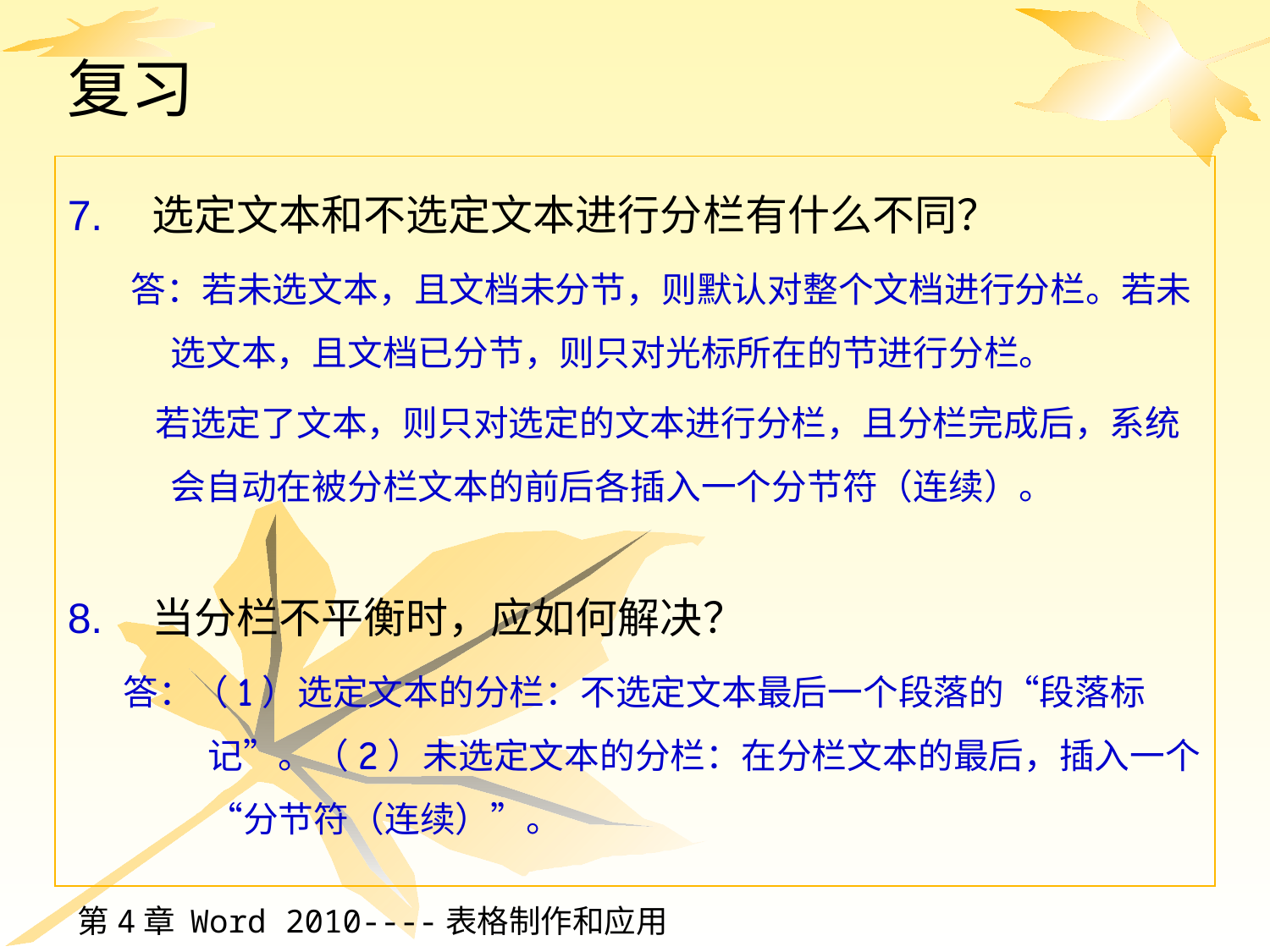

# 复习
选定文本和不选定文本进行分栏有什么不同？
答：若未选文本，且文档未分节，则默认对整个文档进行分栏。若未选文本，且文档已分节，则只对光标所在的节进行分栏。
  若选定了文本，则只对选定的文本进行分栏，且分栏完成后，系统会自动在被分栏文本的前后各插入一个分节符（连续）。

当分栏不平衡时，应如何解决？
答：（1）选定文本的分栏：不选定文本最后一个段落的“段落标记”。（2）未选定文本的分栏：在分栏文本的最后，插入一个“分节符（连续）”。